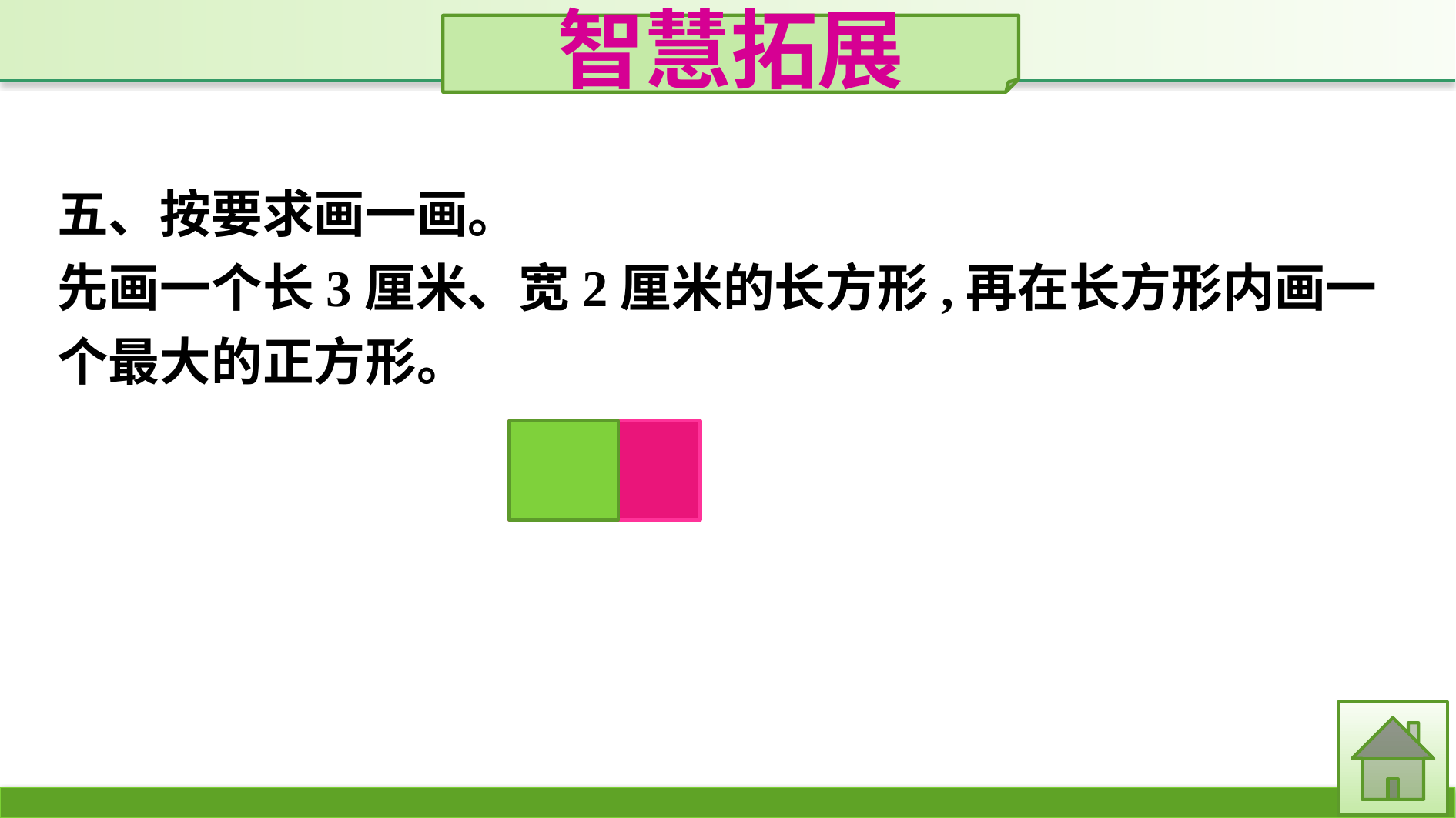

智慧拓展
五、按要求画一画。
先画一个长3厘米、宽2厘米的长方形,再在长方形内画一个最大的正方形。